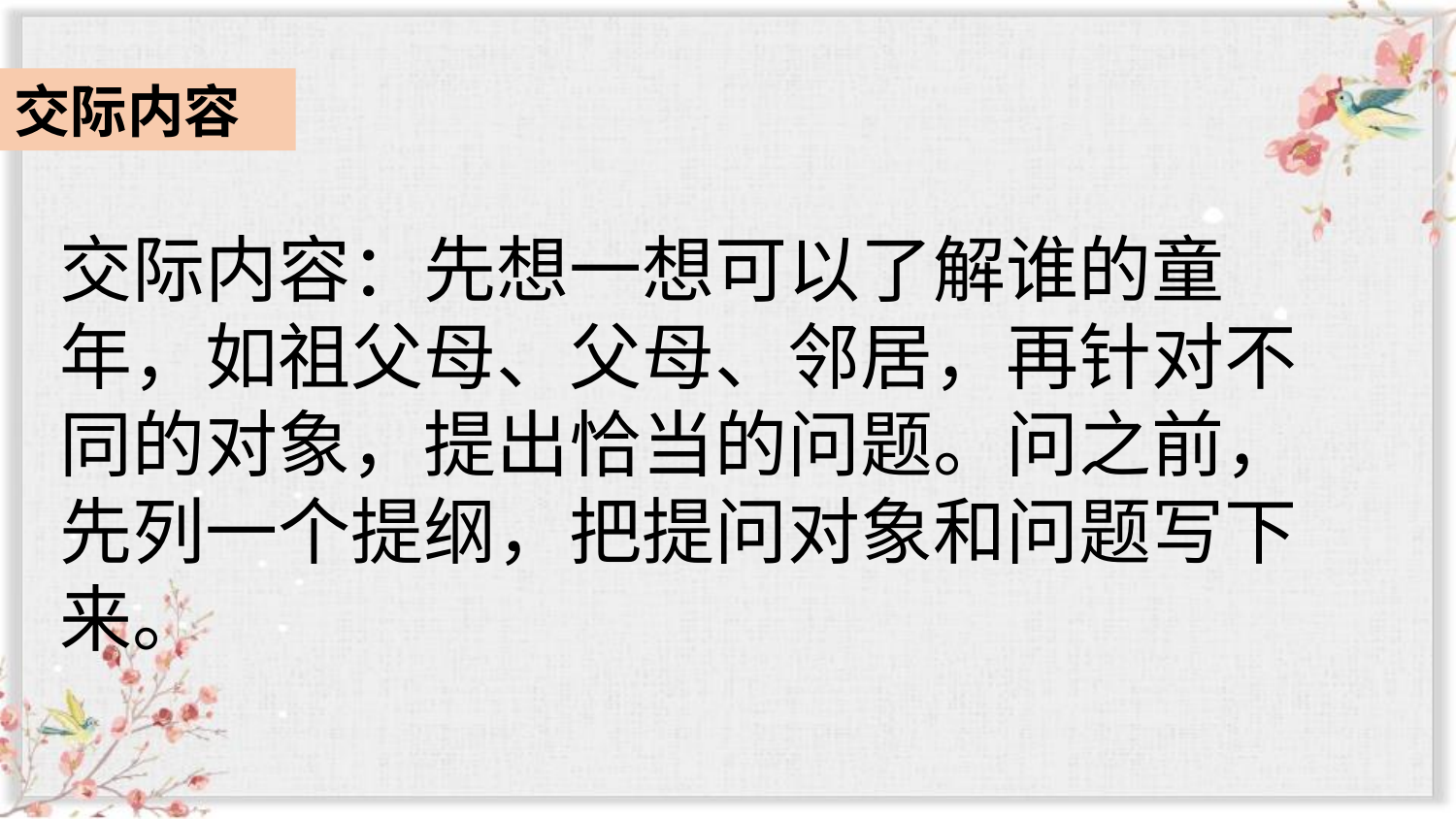

交际内容
交际内容：先想一想可以了解谁的童年，如祖父母、父母、邻居，再针对不同的对象，提出恰当的问题。问之前，先列一个提纲，把提问对象和问题写下来。